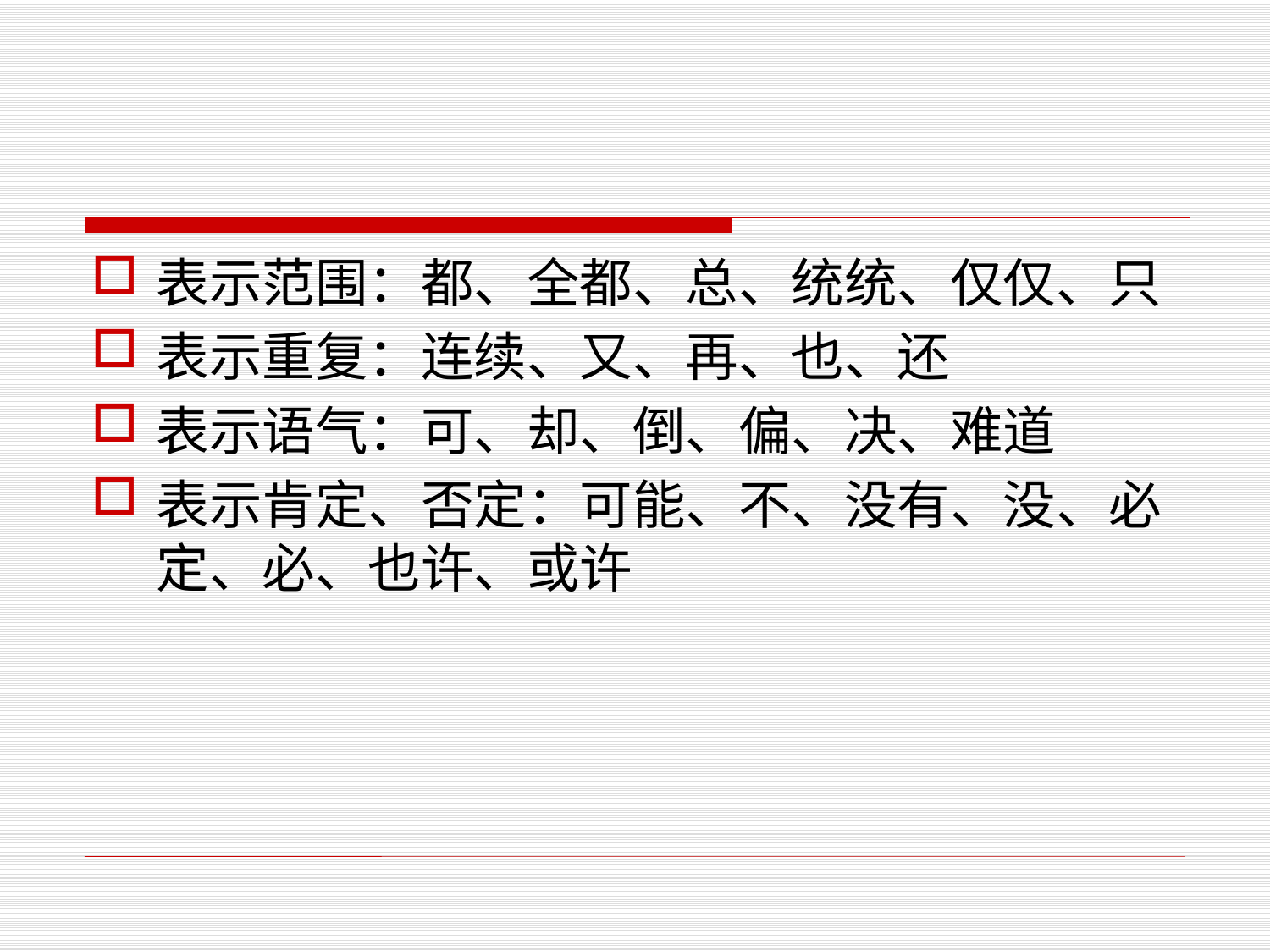

#
表示范围：都、全都、总、统统、仅仅、只
表示重复：连续、又、再、也、还
表示语气：可、却、倒、偏、决、难道
表示肯定、否定：可能、不、没有、没、必定、必、也许、或许